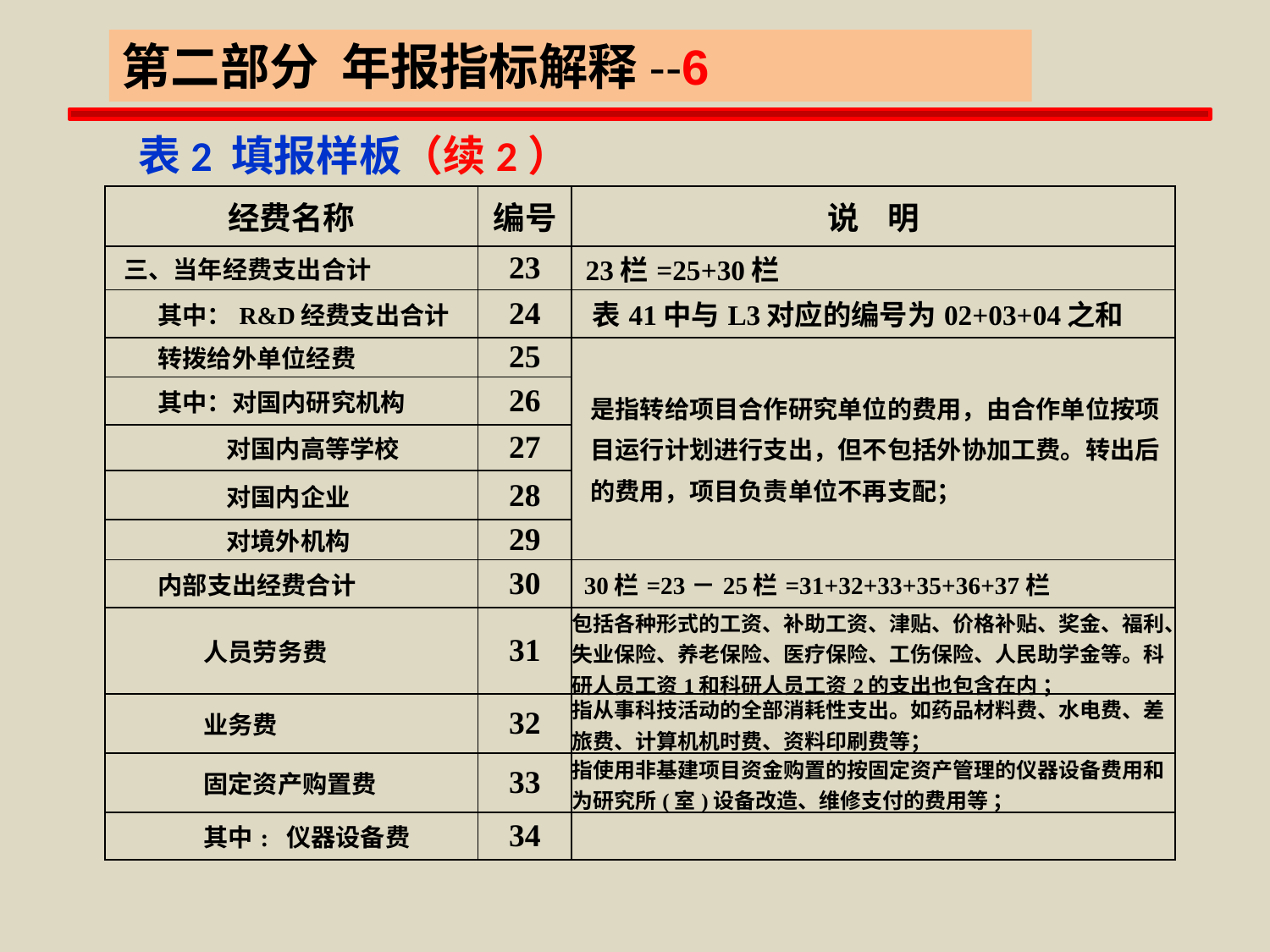

第二部分  年报指标解释--6

  表2 填报样板（续2）
| 经费名称 | 编号 | 说 明 |
| --- | --- | --- |
| 三、当年经费支出合计 | 23 | 23栏=25+30栏 |
| 其中：R&D经费支出合计 | 24 | 表41中与L3对应的编号为02+03+04之和 |
| 转拨给外单位经费 | 25 | 是指转给项目合作研究单位的费用，由合作单位按项 目运行计划进行支出，但不包括外协加工费。转出后 的费用，项目负责单位不再支配； |
| 其中：对国内研究机构 | 26 |  |
| 对国内高等学校 | 27 |  |
| 对国内企业 | 28 |  |
| 对境外机构 | 29 |  |
| 内部支出经费合计 | 30 | 30栏=23－25栏=31+32+33+35+36+37栏 |
| 人员劳务费 | 31 | 包括各种形式的工资、补助工资、津贴、价格补贴、奖金、福利、失业保险、养老保险、医疗保险、工伤保险、人民助学金等。科研人员工资1和科研人员工资2的支出也包含在内 ； |
| 业务费 | 32 | 指从事科技活动的全部消耗性支出。如药品材料费、水电费、差旅费、计算机机时费、资料印刷费等； |
| 固定资产购置费 | 33 | 指使用非基建项目资金购置的按固定资产管理的仪器设备费用和为研究所(室)设备改造、维修支付的费用等 ； |
| 其中: 仪器设备费 | 34 |  |